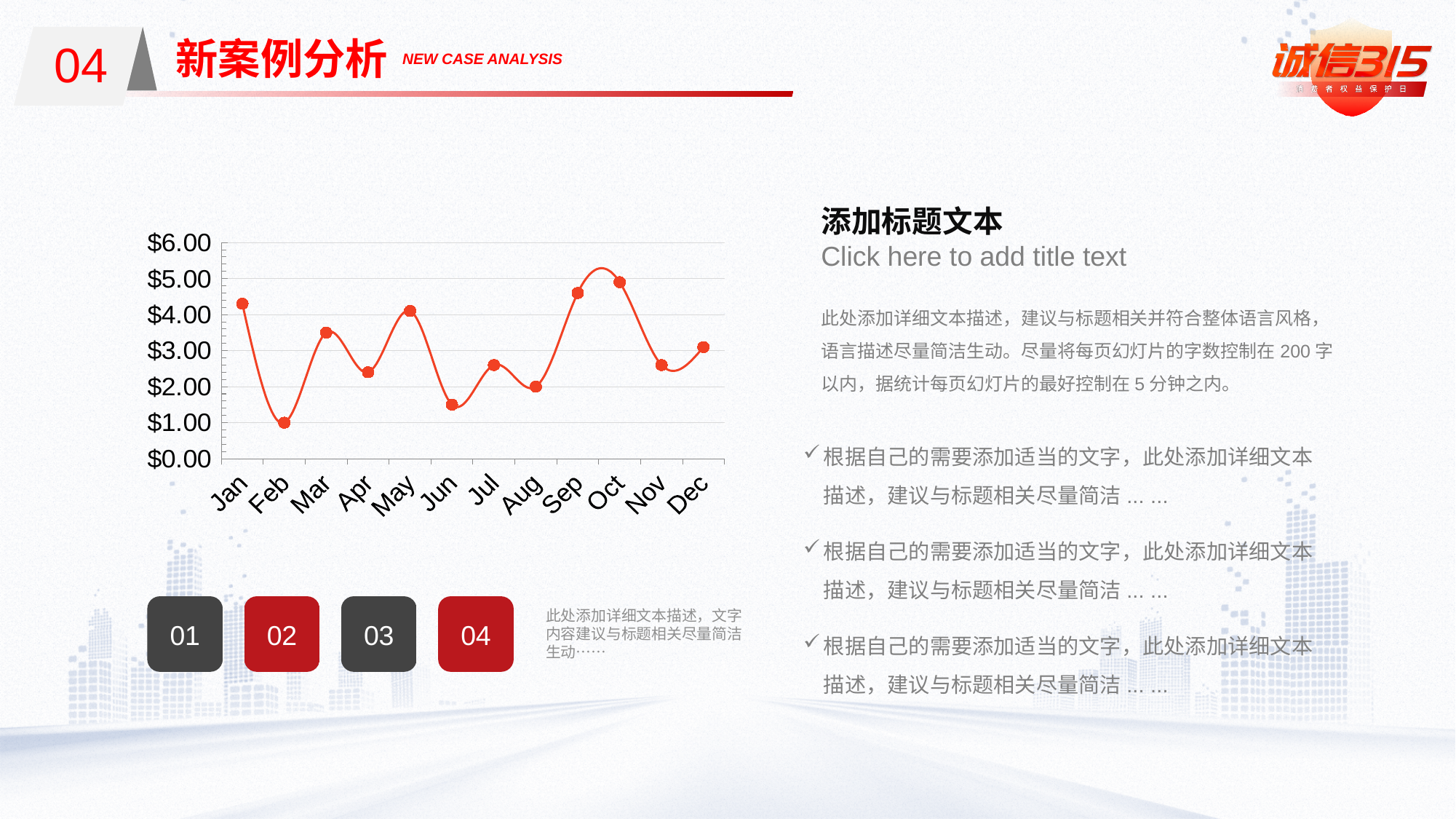

04
新案例分析
01
NEW CASE ANALYSIS

### Chart

| Category | Series 1 |
|---|---|
| Jan | 4.3 |
| Feb | 1.0 |
| Mar | 3.5 |
| Apr | 2.4 |
| May | 4.1 |
| Jun | 1.5 |
| Jul | 2.6 |
| Aug | 2.0 |
| Sep | 4.6 |
| Oct | 4.9 |
| Nov | 2.6 |
| Dec | 3.1 |
添加标题文本
Click here to add title text
此处添加详细文本描述，建议与标题相关并符合整体语言风格，语言描述尽量简洁生动。尽量将每页幻灯片的字数控制在200字以内，据统计每页幻灯片的最好控制在5分钟之内。
根据自己的需要添加适当的文字，此处添加详细文本描述，建议与标题相关尽量简洁... ...
根据自己的需要添加适当的文字，此处添加详细文本描述，建议与标题相关尽量简洁... ...
01
02
03
04
此处添加详细文本描述，文字内容建议与标题相关尽量简洁生动……
根据自己的需要添加适当的文字，此处添加详细文本描述，建议与标题相关尽量简洁... ...